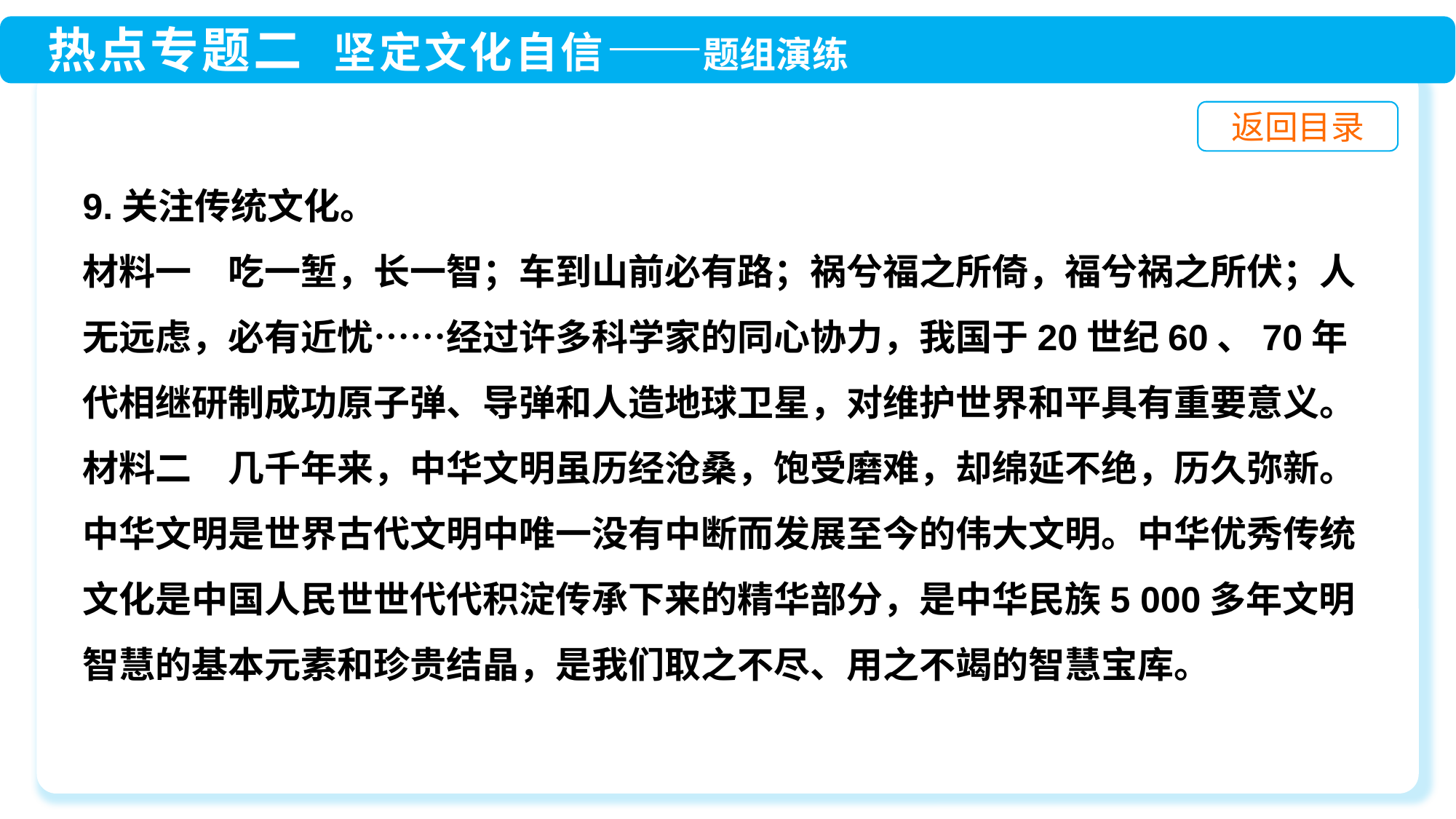

9.关注传统文化。
材料一　吃一堑，长一智；车到山前必有路；祸兮福之所倚，福兮祸之所伏；人无远虑，必有近忧……经过许多科学家的同心协力，我国于20世纪60、70年代相继研制成功原子弹、导弹和人造地球卫星，对维护世界和平具有重要意义。
材料二　几千年来，中华文明虽历经沧桑，饱受磨难，却绵延不绝，历久弥新。中华文明是世界古代文明中唯一没有中断而发展至今的伟大文明。中华优秀传统文化是中国人民世世代代积淀传承下来的精华部分，是中华民族5 000多年文明智慧的基本元素和珍贵结晶，是我们取之不尽、用之不竭的智慧宝库。